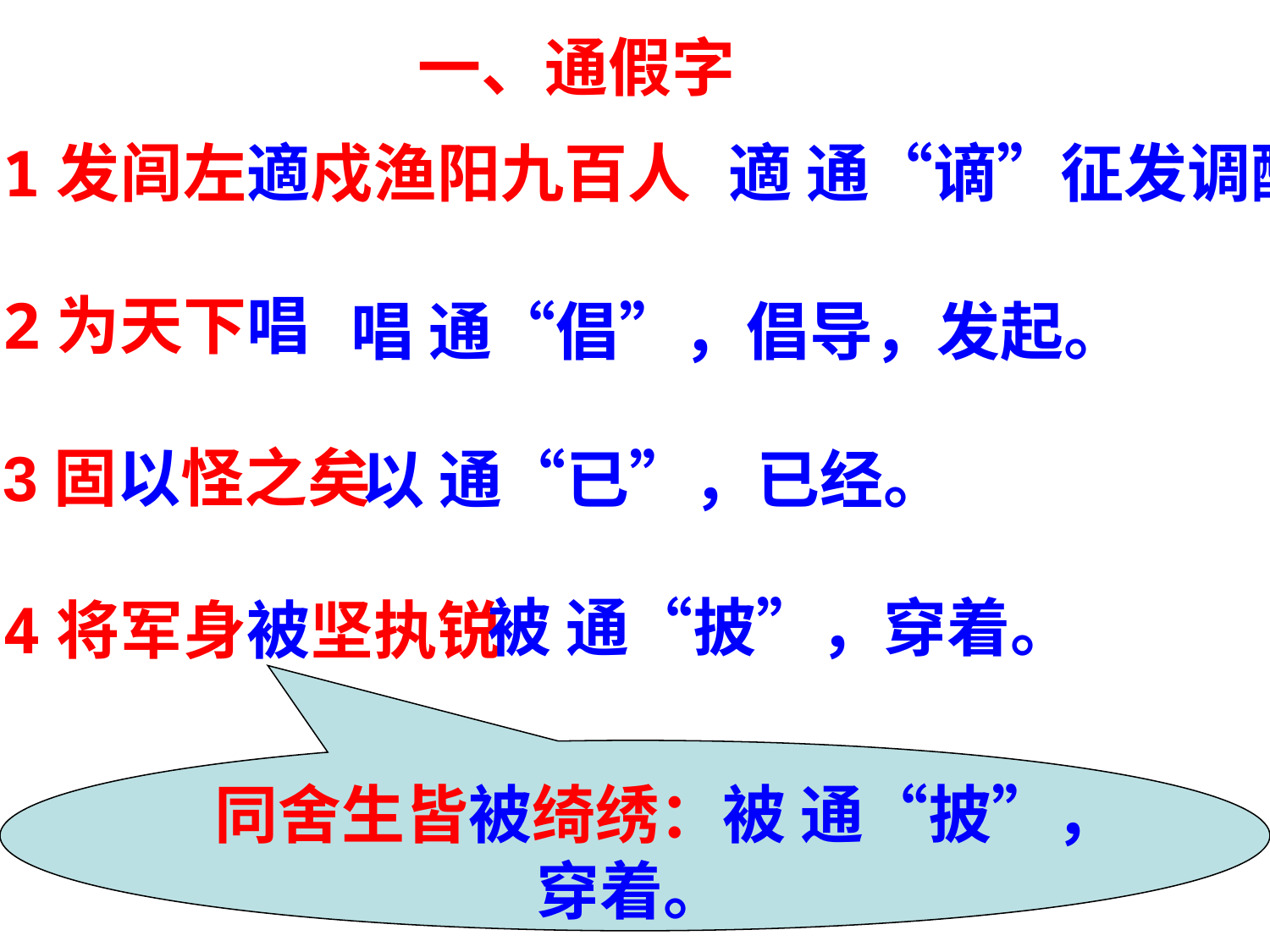

一、通假字
1发闾左適戍渔阳九百人

2为天下唱

3固以怪之矣

4将军身被坚执锐
適 通“谪”征发调配。
唱 通“倡”，倡导，发起。

以 通“已”，已经。

被 通“披”，穿着。
同舍生皆被绮绣：被 通“披”，穿着。